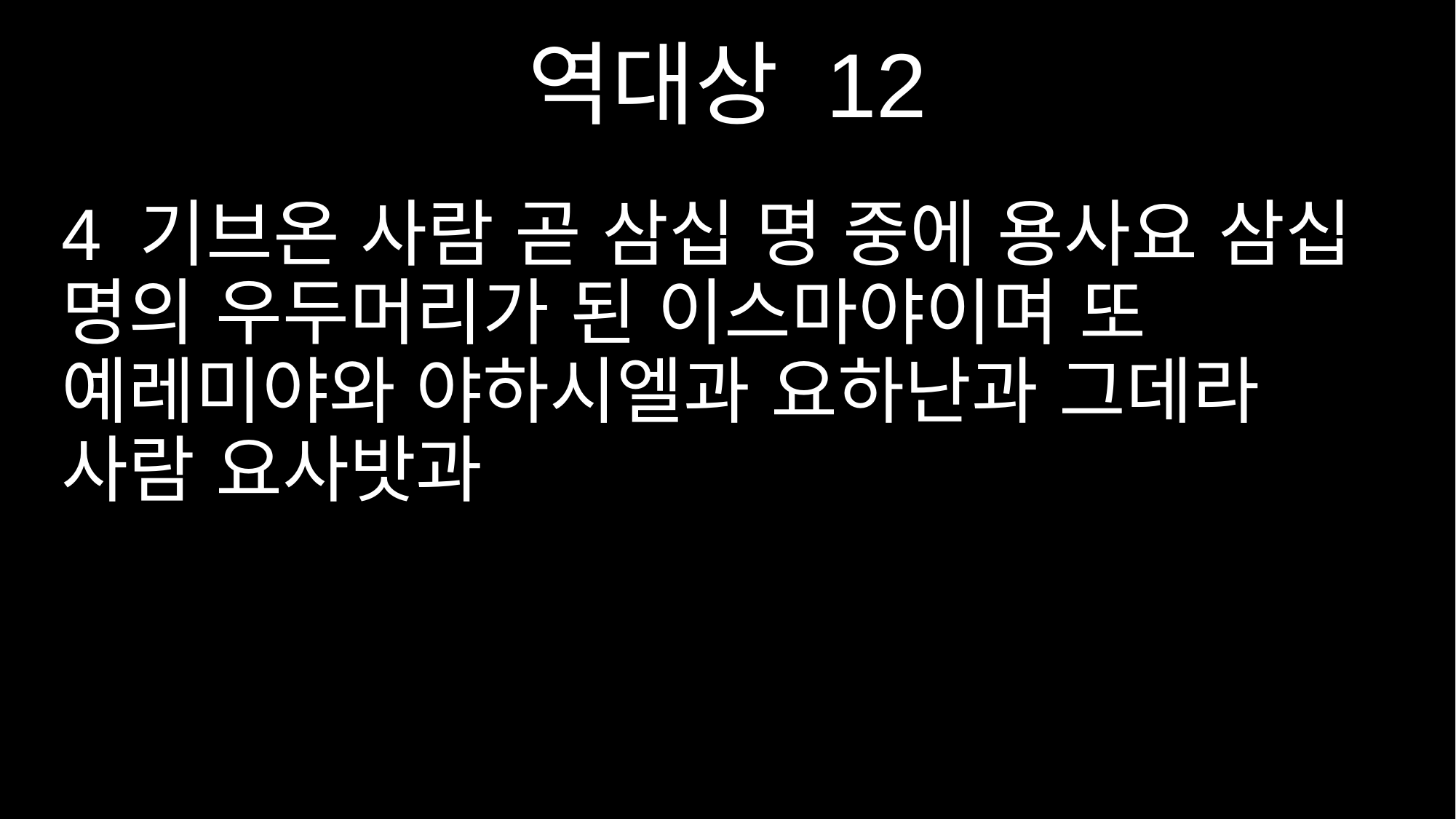

역대상 12
4 기브온 사람 곧 삼십 명 중에 용사요 삼십 명의 우두머리가 된 이스마야이며 또 예레미야와 야하시엘과 요하난과 그데라 사람 요사밧과